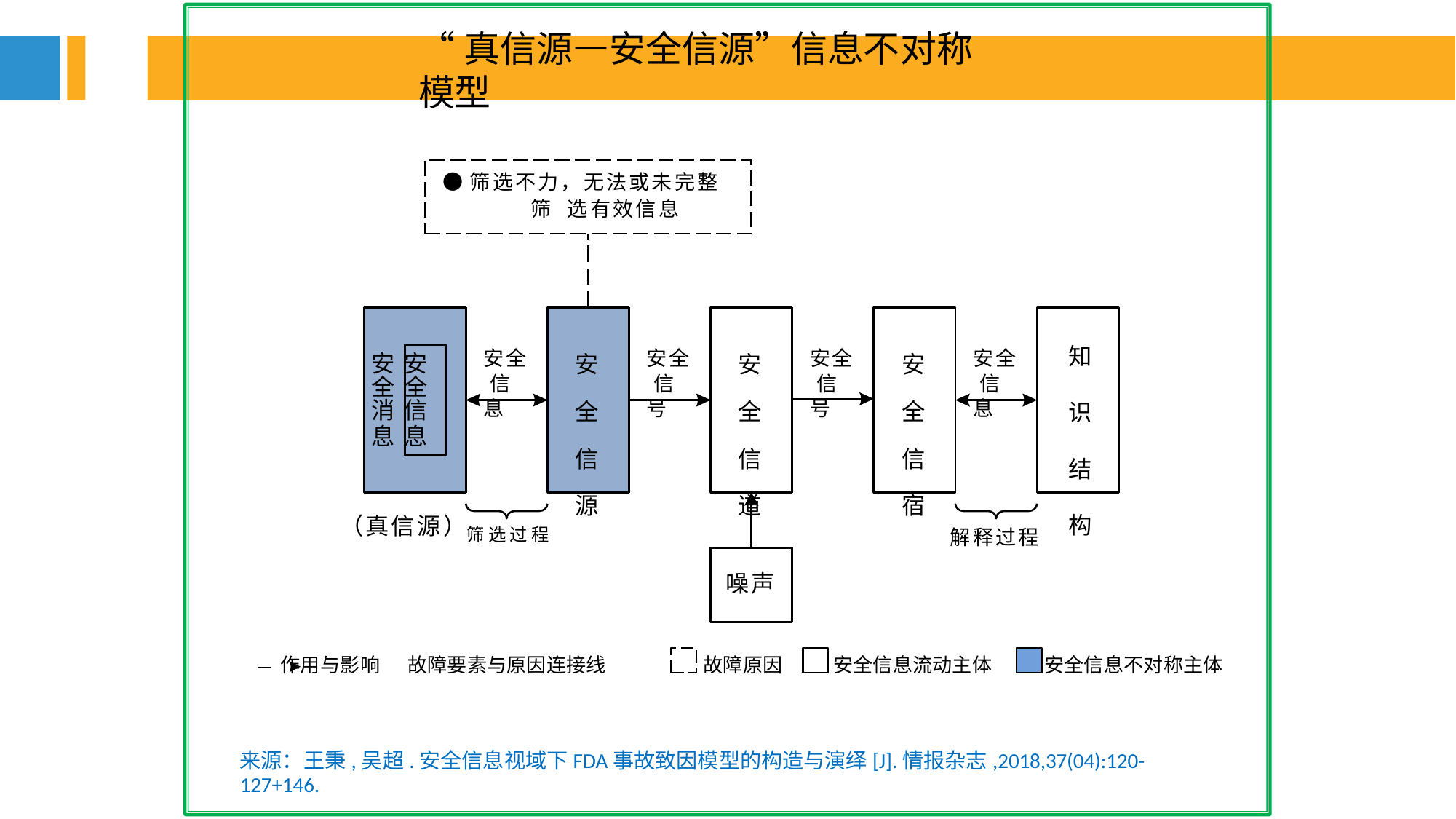

“真信源—安全信源”信息不对称模型

●筛选不力，无法或未完整筛  选有效信息

安 安
全 全
消 信
息 息

知  识  结  构

安全  信息
安全  信号
安全  信号
安全  信息
安  全  信  源
安  全  信  道
安  全  信  宿

（真信源）筛选过程
解释过程

噪声

     作用与影响    故障要素与原因连接线
 故障原因
 安全信息流动主体
安全信息不对称主体

来源：王秉,吴超.安全信息视域下FDA事故致因模型的构造与演绎[J].情报杂志,2018,37(04):120-127+146.